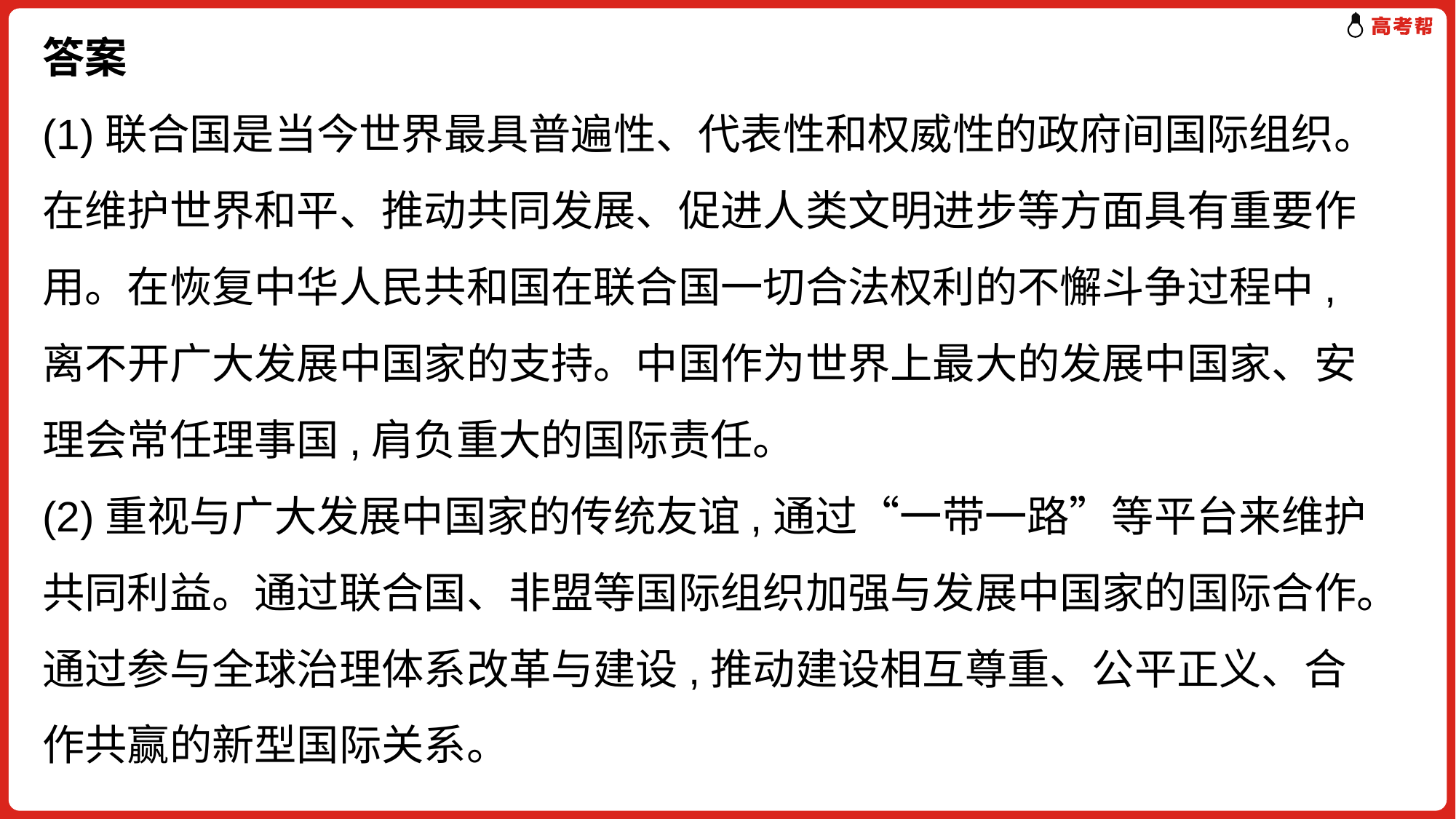

答案
(1)联合国是当今世界最具普遍性、代表性和权威性的政府间国际组织。在维护世界和平、推动共同发展、促进人类文明进步等方面具有重要作用。在恢复中华人民共和国在联合国一切合法权利的不懈斗争过程中,离不开广大发展中国家的支持。中国作为世界上最大的发展中国家、安理会常任理事国,肩负重大的国际责任。
(2)重视与广大发展中国家的传统友谊,通过“一带一路”等平台来维护共同利益。通过联合国、非盟等国际组织加强与发展中国家的国际合作。通过参与全球治理体系改革与建设,推动建设相互尊重、公平正义、合作共赢的新型国际关系。